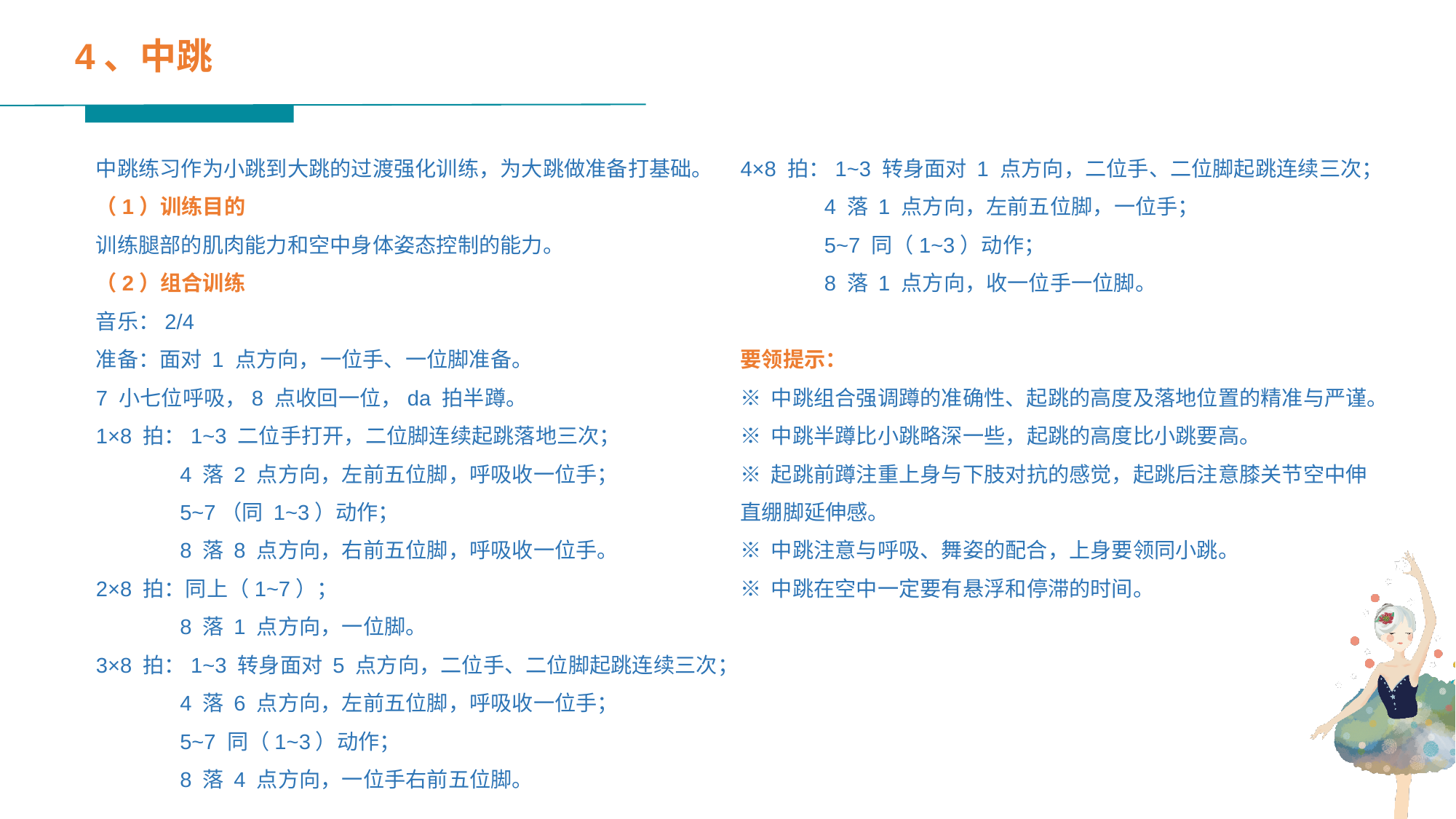

4、中跳

中跳练习作为小跳到大跳的过渡强化训练，为大跳做准备打基础。
（1）训练目的
训练腿部的肌肉能力和空中身体姿态控制的能力。
（2）组合训练
音乐：2/4
准备：面对 1 点方向，一位手、一位脚准备。
7 小七位呼吸，8 点收回一位，da 拍半蹲。
1×8 拍：1~3 二位手打开，二位脚连续起跳落地三次；
              4 落 2 点方向，左前五位脚，呼吸收一位手；
              5~7（同 1~3）动作；
              8 落 8 点方向，右前五位脚，呼吸收一位手。
2×8 拍：同上（1~7）；
              8 落 1 点方向，一位脚。
3×8 拍：1~3 转身面对 5 点方向，二位手、二位脚起跳连续三次；
              4 落 6 点方向，左前五位脚，呼吸收一位手；
              5~7 同（1~3）动作；
              8 落 4 点方向，一位手右前五位脚。
4×8 拍：1~3 转身面对 1 点方向，二位手、二位脚起跳连续三次；
              4 落 1 点方向，左前五位脚，一位手；
              5~7 同（1~3）动作；
              8 落 1 点方向，收一位手一位脚。

要领提示：
※ 中跳组合强调蹲的准确性、起跳的高度及落地位置的精准与严谨。
※ 中跳半蹲比小跳略深一些，起跳的高度比小跳要高。
※ 起跳前蹲注重上身与下肢对抗的感觉，起跳后注意膝关节空中伸直绷脚延伸感。
※ 中跳注意与呼吸、舞姿的配合，上身要领同小跳。
※ 中跳在空中一定要有悬浮和停滞的时间。